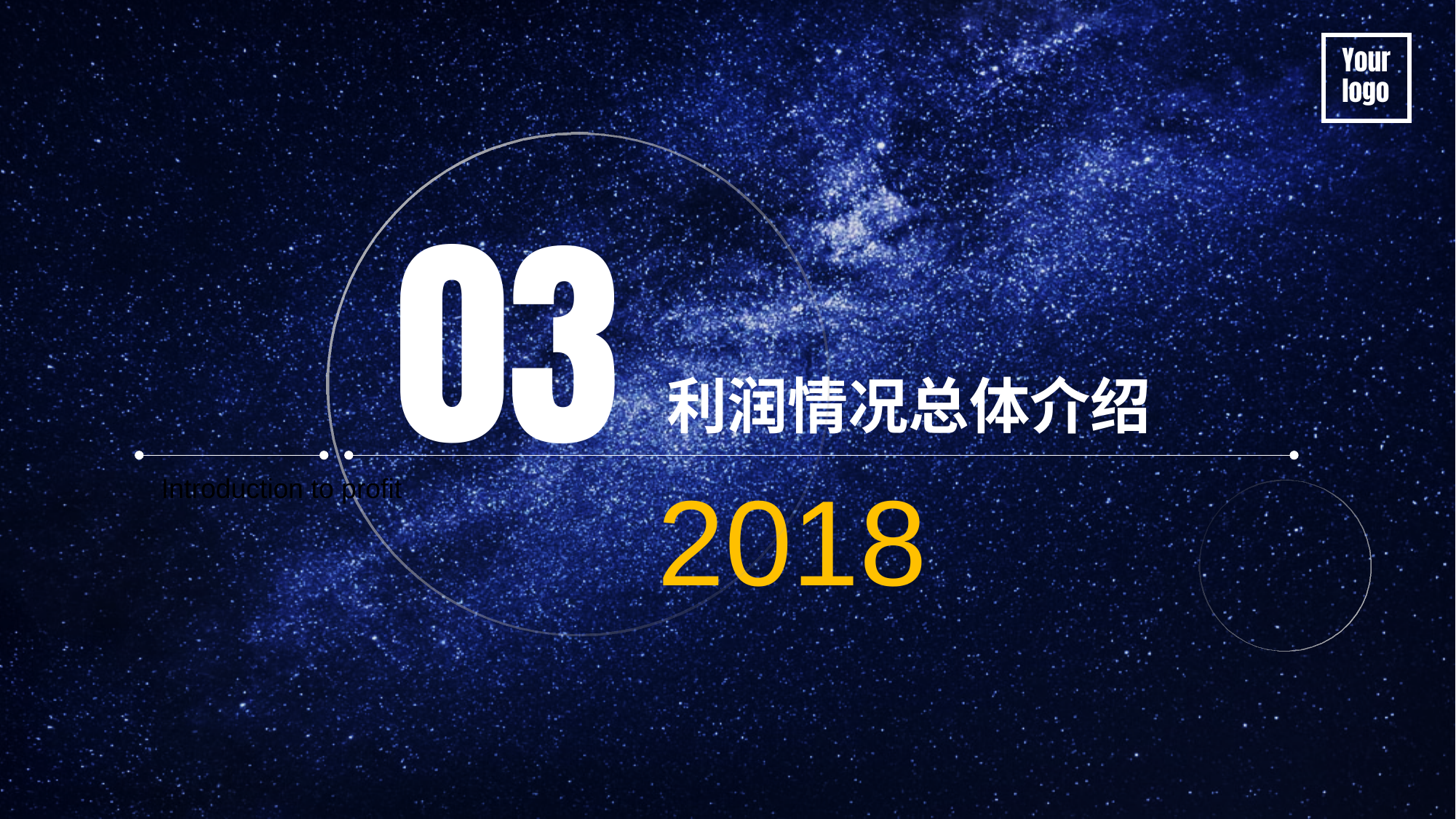

03
利润情况总体介绍
2018
Introduction to profit

.